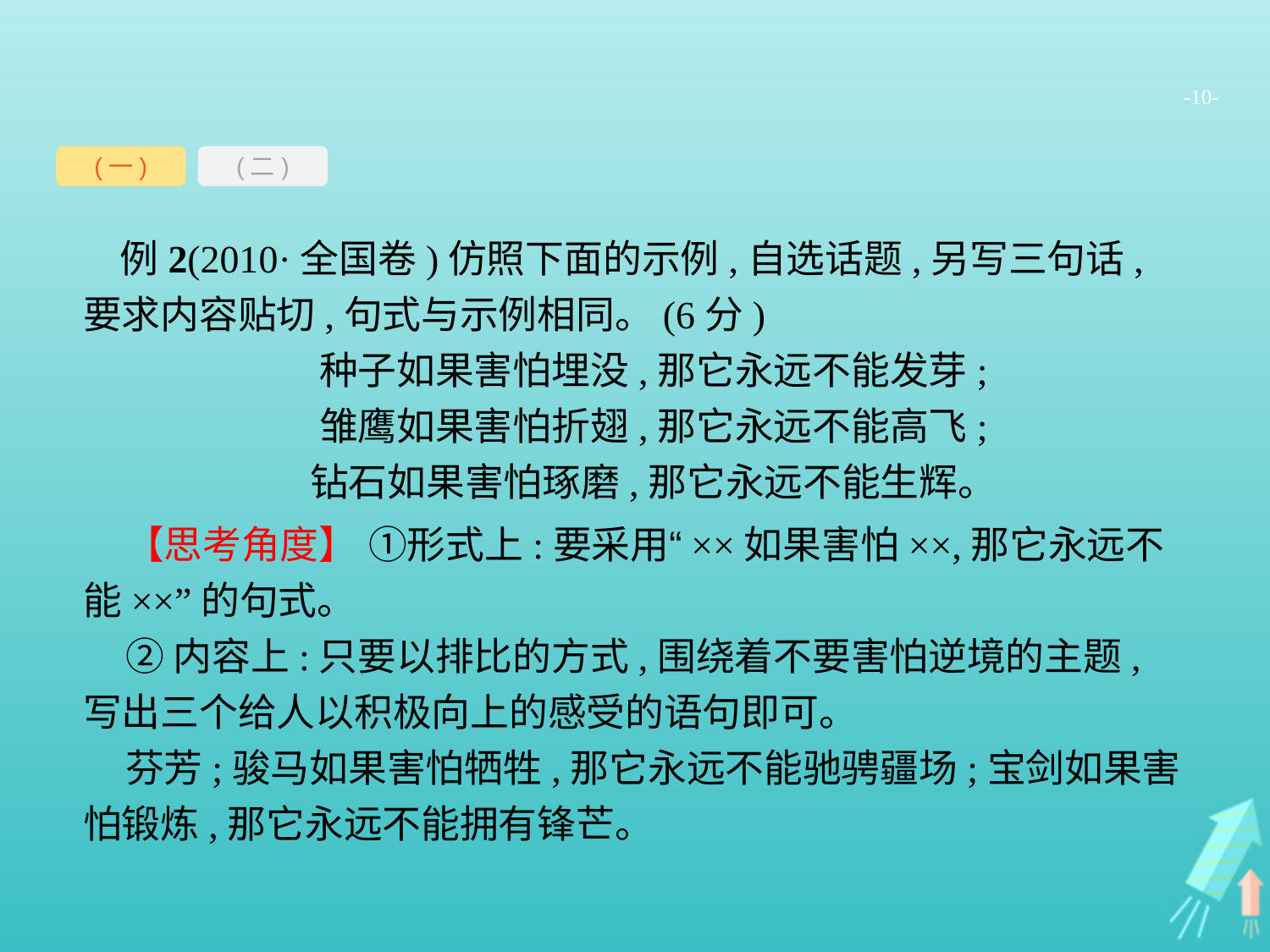

-10-
(一)
(二)
例2(2010·全国卷)仿照下面的示例,自选话题,另写三句话,要求内容贴切,句式与示例相同。(6分)
种子如果害怕埋没,那它永远不能发芽;
雏鹰如果害怕折翅,那它永远不能高飞;
钻石如果害怕琢磨,那它永远不能生辉。
【思考角度】 ①形式上:要采用“××如果害怕××,那它永远不能××”的句式。
②内容上:只要以排比的方式,围绕着不要害怕逆境的主题,写出三个给人以积极向上的感受的语句即可。
芬芳;骏马如果害怕牺牲,那它永远不能驰骋疆场;宝剑如果害怕锻炼,那它永远不能拥有锋芒。